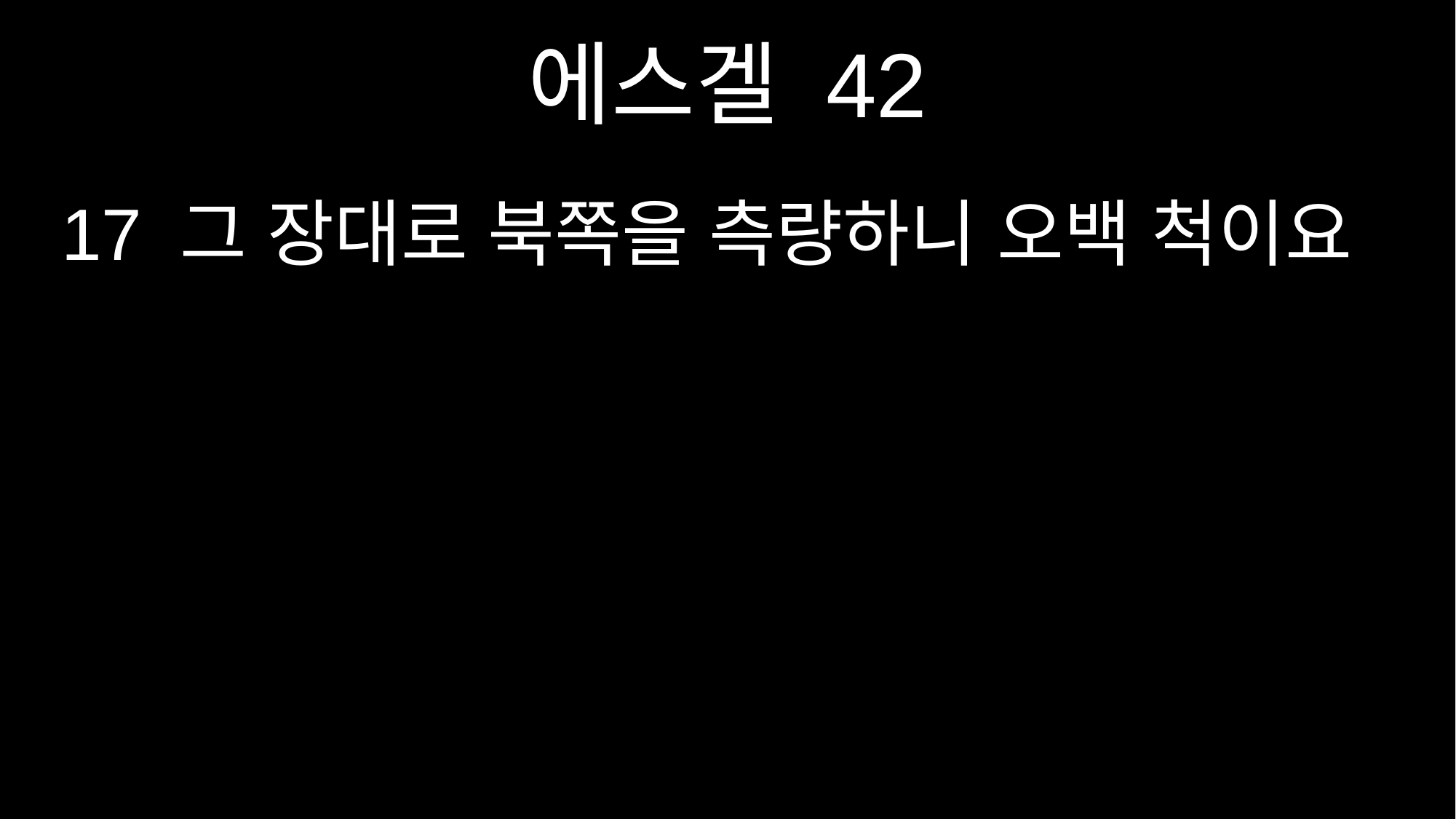

에스겔 42
17 그 장대로 북쪽을 측량하니 오백 척이요